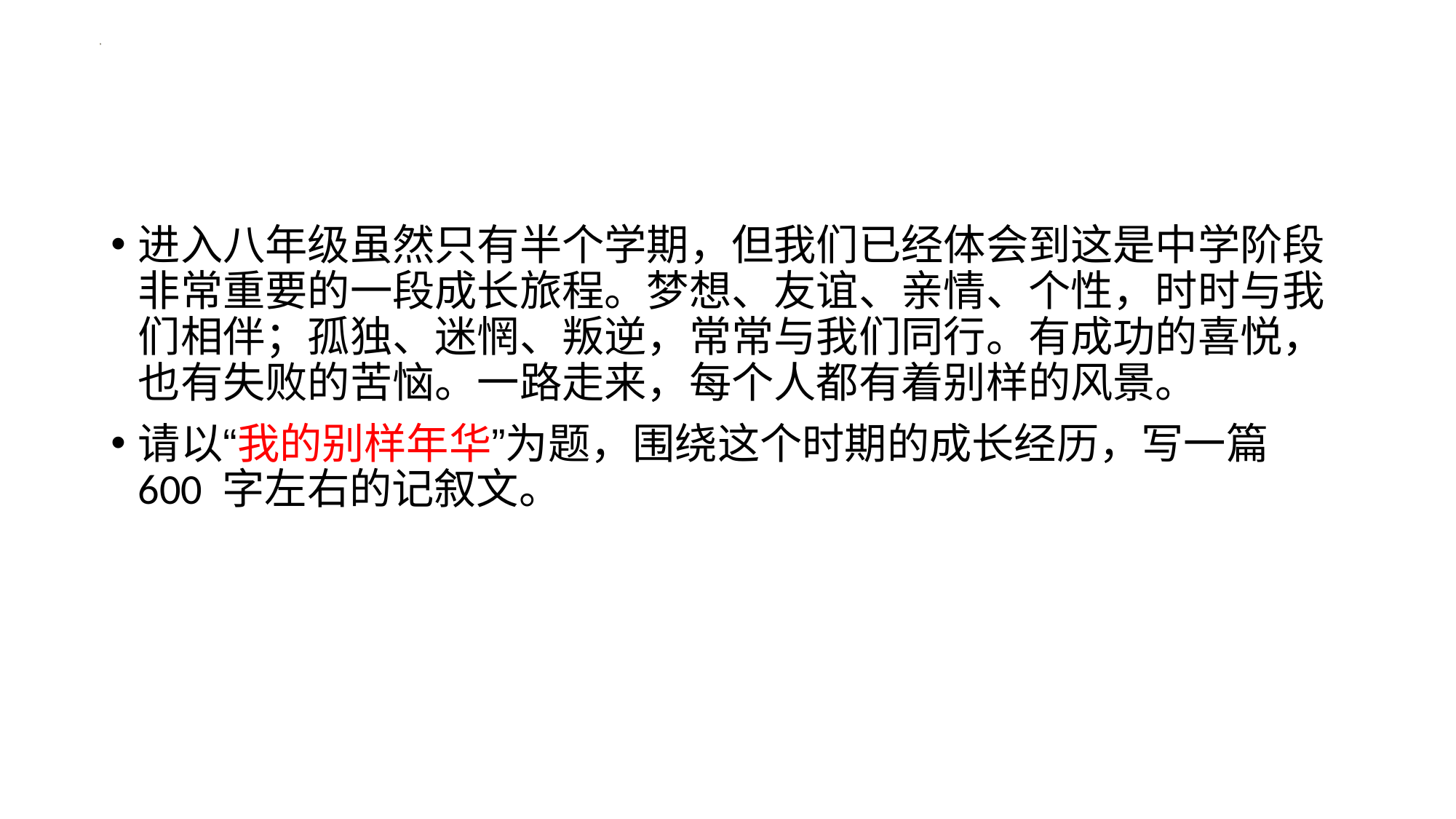

#
进入八年级虽然只有半个学期，但我们已经体会到这是中学阶段非常重要的一段成长旅程。梦想、友谊、亲情、个性，时时与我们相伴；孤独、迷惘、叛逆，常常与我们同行。有成功的喜悦，也有失败的苦恼。一路走来，每个人都有着别样的风景。
请以“我的别样年华”为题，围绕这个时期的成长经历，写一篇 600 字左右的记叙文。